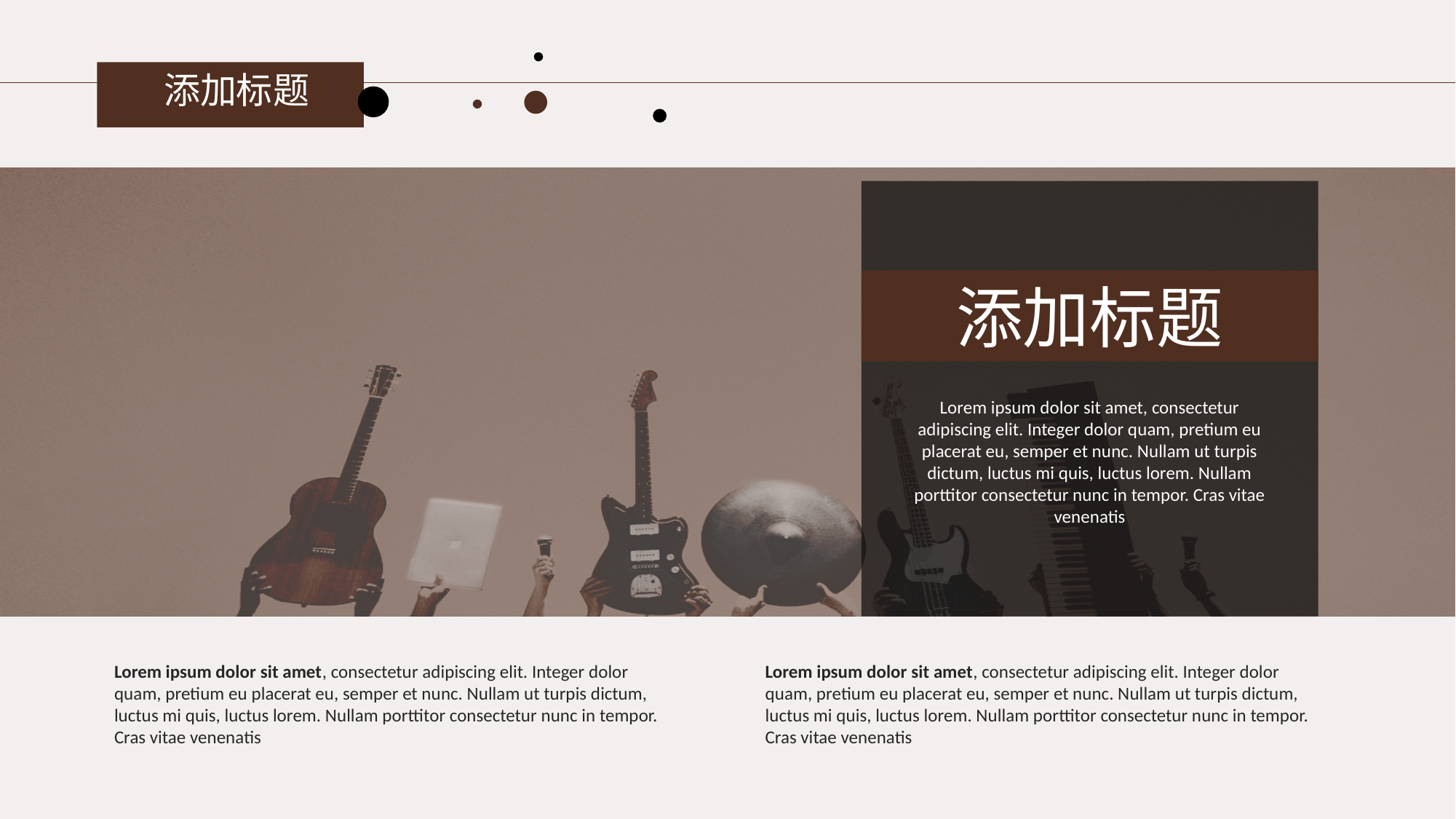

添加标题

添加标题
Lorem ipsum dolor sit amet, consectetur adipiscing elit. Integer dolor quam, pretium eu placerat eu, semper et nunc. Nullam ut turpis dictum, luctus mi quis, luctus lorem. Nullam porttitor consectetur nunc in tempor. Cras vitae venenatis
Lorem ipsum dolor sit amet, consectetur adipiscing elit. Integer dolor quam, pretium eu placerat eu, semper et nunc. Nullam ut turpis dictum, luctus mi quis, luctus lorem. Nullam porttitor consectetur nunc in tempor. Cras vitae venenatis
Lorem ipsum dolor sit amet, consectetur adipiscing elit. Integer dolor quam, pretium eu placerat eu, semper et nunc. Nullam ut turpis dictum, luctus mi quis, luctus lorem. Nullam porttitor consectetur nunc in tempor. Cras vitae venenatis